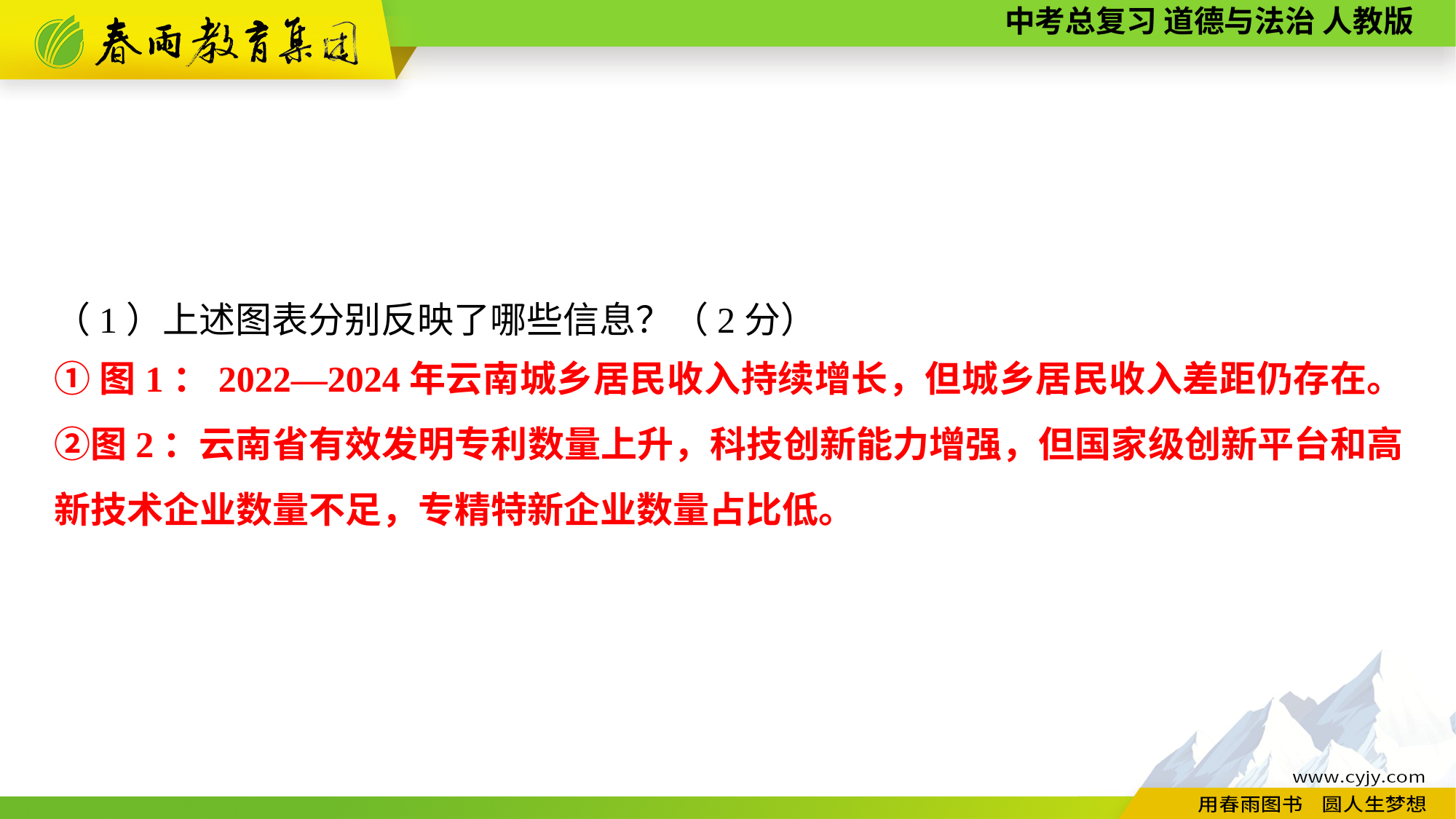

（1）上述图表分别反映了哪些信息？（2分）
①图1：2022—2024年云南城乡居民收入持续增长，但城乡居民收入差距仍存在。②图2：云南省有效发明专利数量上升，科技创新能力增强，但国家级创新平台和高新技术企业数量不足，专精特新企业数量占比低。